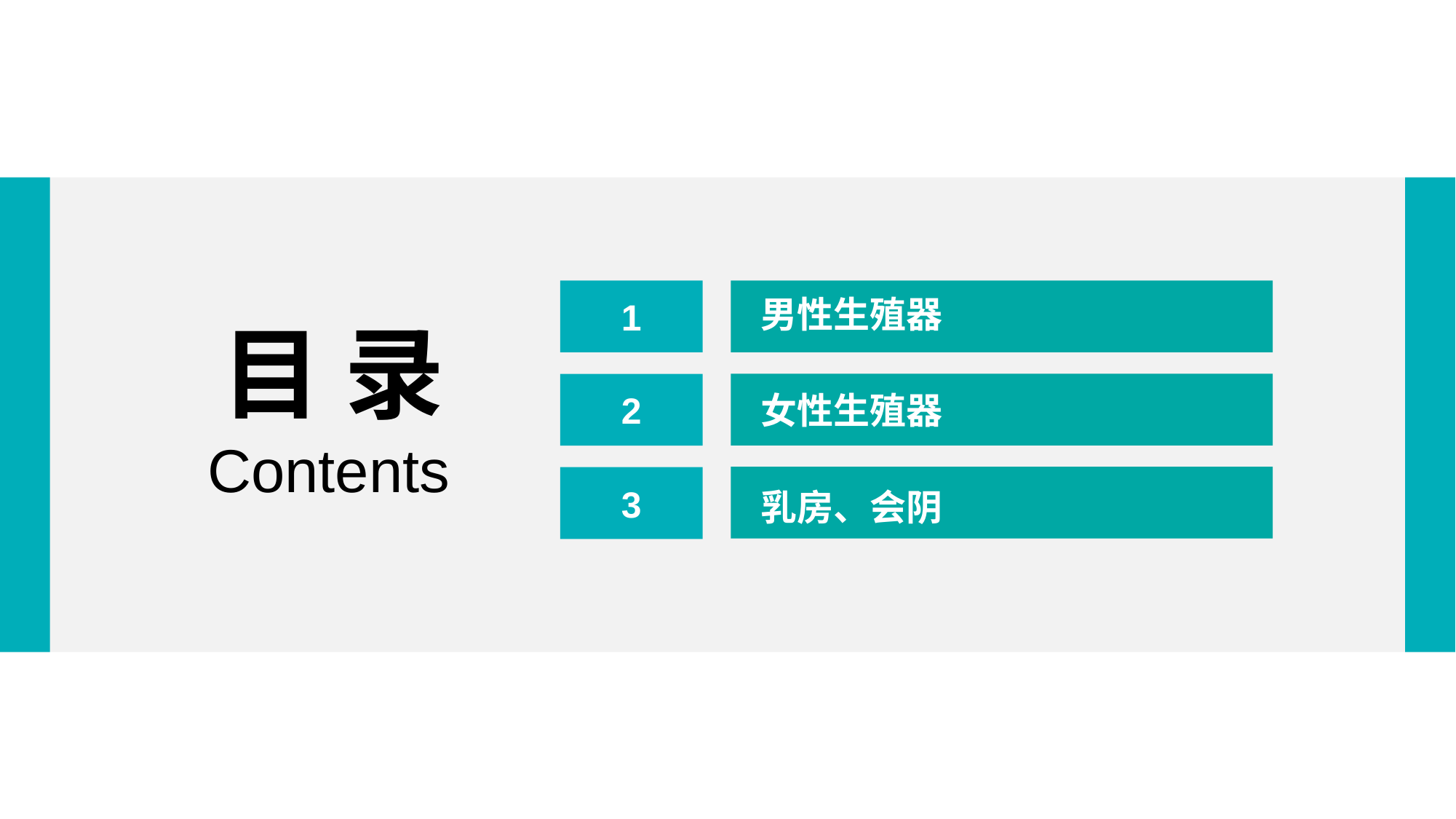

1

男性生殖器
目 录

2
女性生殖器
Contents

3
乳房、会阴